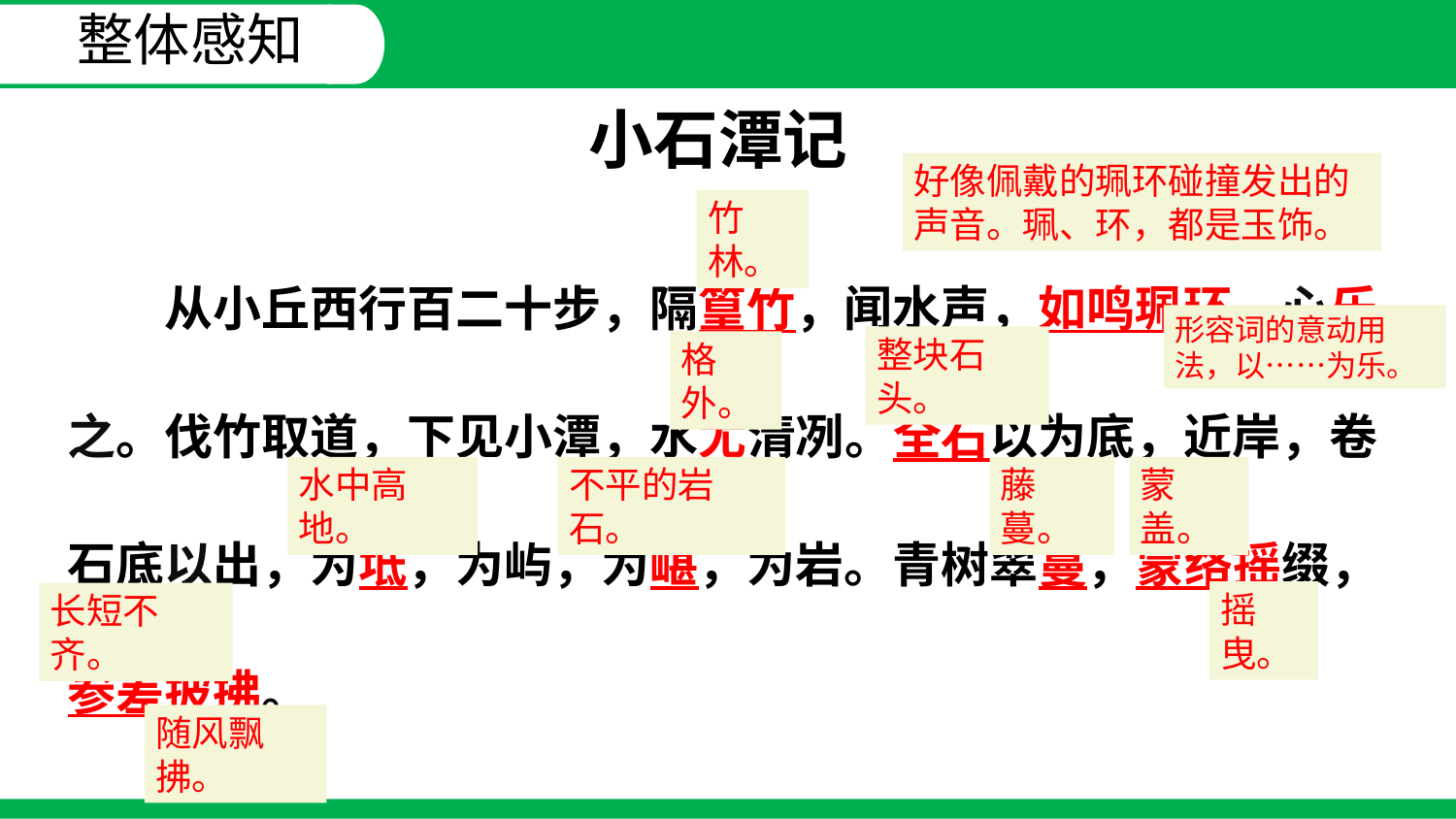

整体感知
小石潭记
好像佩戴的珮环碰撞发出的声音。珮、环，都是玉饰。
竹林。
　　从小丘西行百二十步，隔篁竹，闻水声，如鸣珮环，心乐之。伐竹取道，下见小潭，水尤清冽。全石以为底，近岸，卷石底以出，为坻，为屿，为嵁，为岩。青树翠蔓，蒙络摇缀，参差披拂。
形容词的意动用法，以……为乐。
整块石头。
格外。
水中高地。
不平的岩石。
藤蔓。
蒙盖。
摇曳。
长短不齐。
随风飘拂。